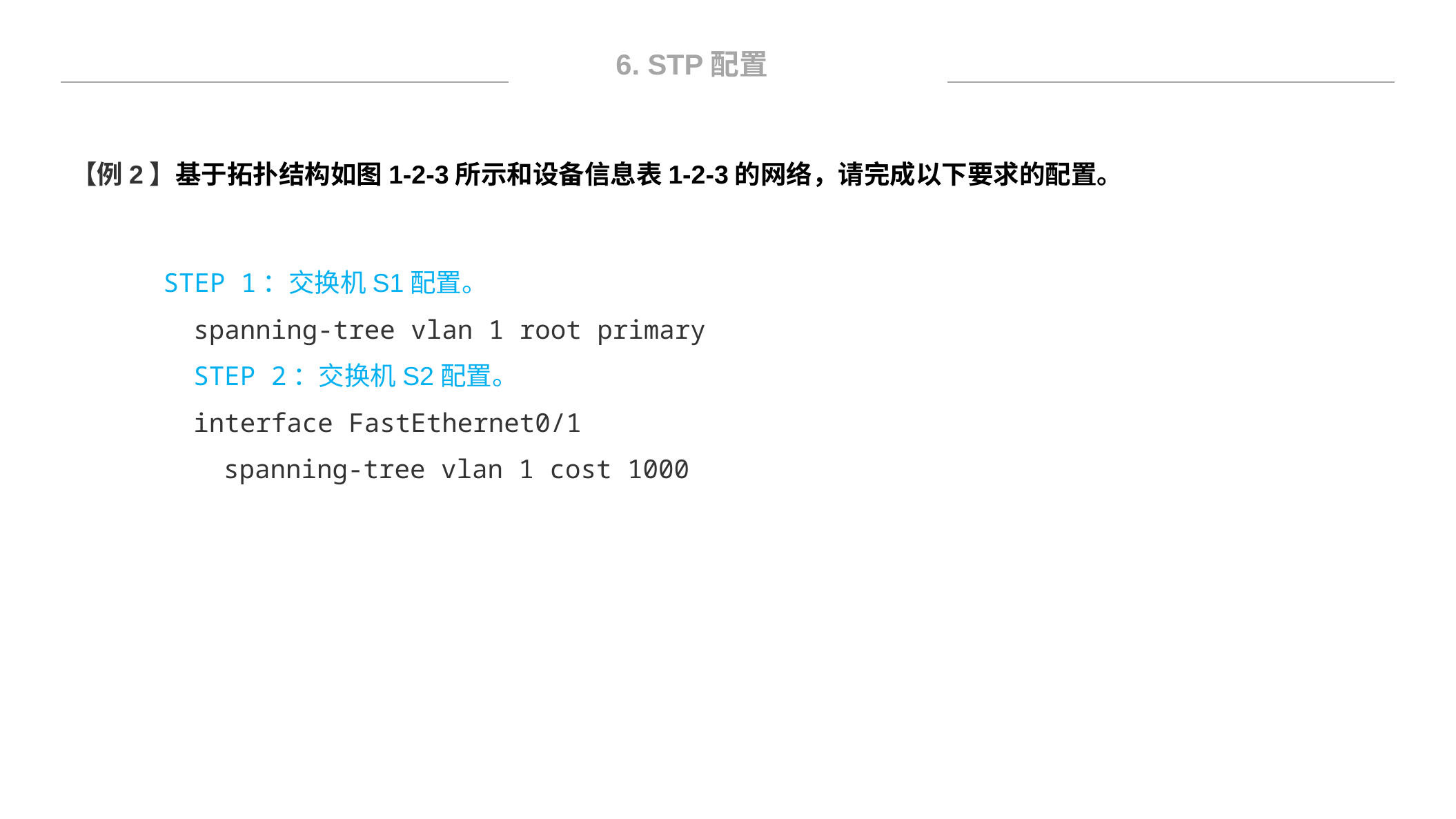

6. STP配置
【例2】基于拓扑结构如图1-2-3所示和设备信息表1-2-3的网络，请完成以下要求的配置。

STEP 1：交换机S1配置。
spanning-tree vlan 1 root primary
STEP 2：交换机S2配置。
interface FastEthernet0/1
spanning-tree vlan 1 cost 1000